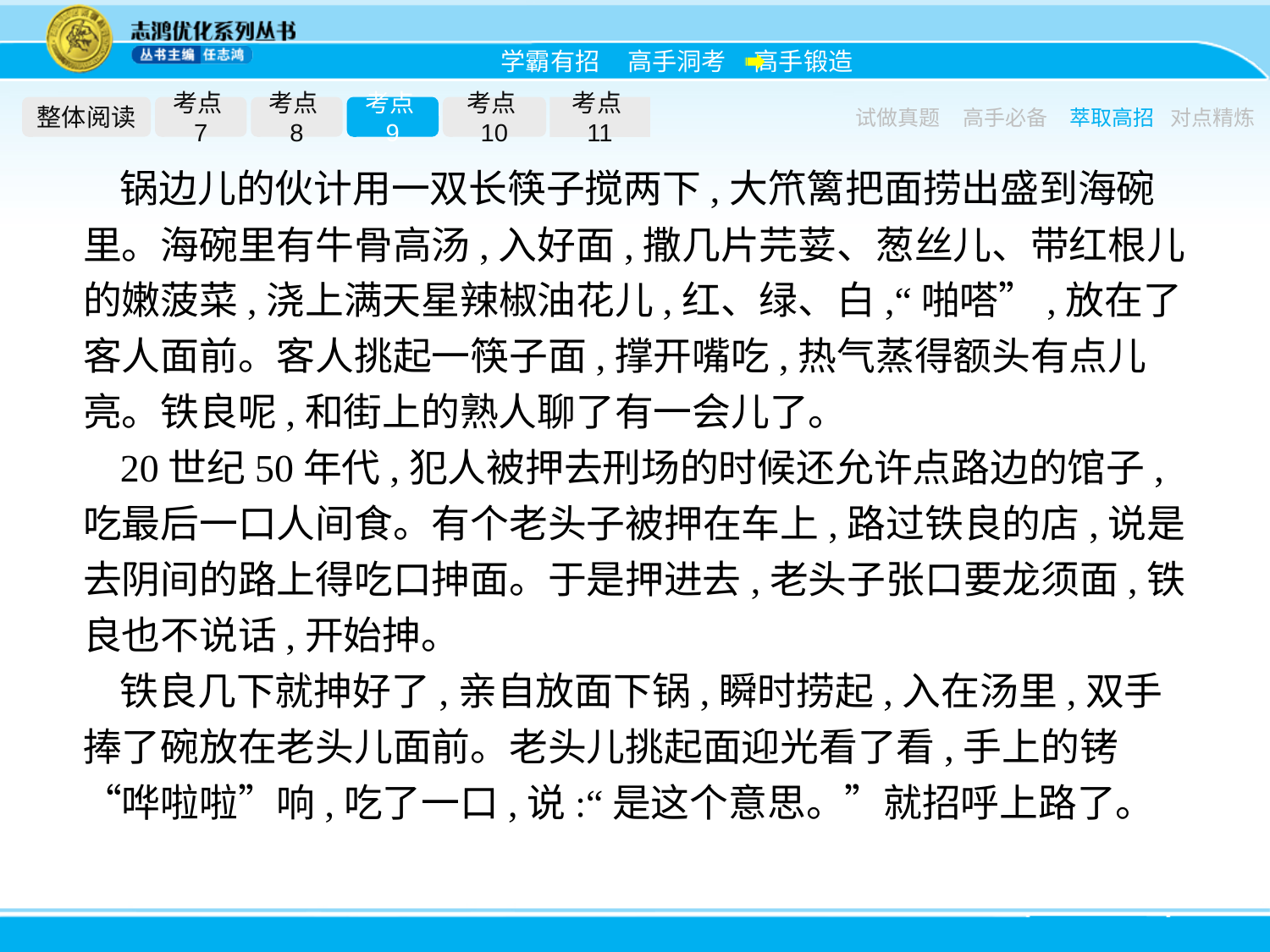

整体阅读
考点7
考点8
考点9
考点10
考点11
试做真题
高手必备
萃取高招
对点精炼
锅边儿的伙计用一双长筷子搅两下,大笊篱把面捞出盛到海碗里。海碗里有牛骨高汤,入好面,撒几片芫荽、葱丝儿、带红根儿的嫩菠菜,浇上满天星辣椒油花儿,红、绿、白,“啪嗒”,放在了客人面前。客人挑起一筷子面,撑开嘴吃,热气蒸得额头有点儿亮。铁良呢,和街上的熟人聊了有一会儿了。
20世纪50年代,犯人被押去刑场的时候还允许点路边的馆子,吃最后一口人间食。有个老头子被押在车上,路过铁良的店,说是去阴间的路上得吃口抻面。于是押进去,老头子张口要龙须面,铁良也不说话,开始抻。
铁良几下就抻好了,亲自放面下锅,瞬时捞起,入在汤里,双手捧了碗放在老头儿面前。老头儿挑起面迎光看了看,手上的铐“哗啦啦”响,吃了一口,说:“是这个意思。”就招呼上路了。